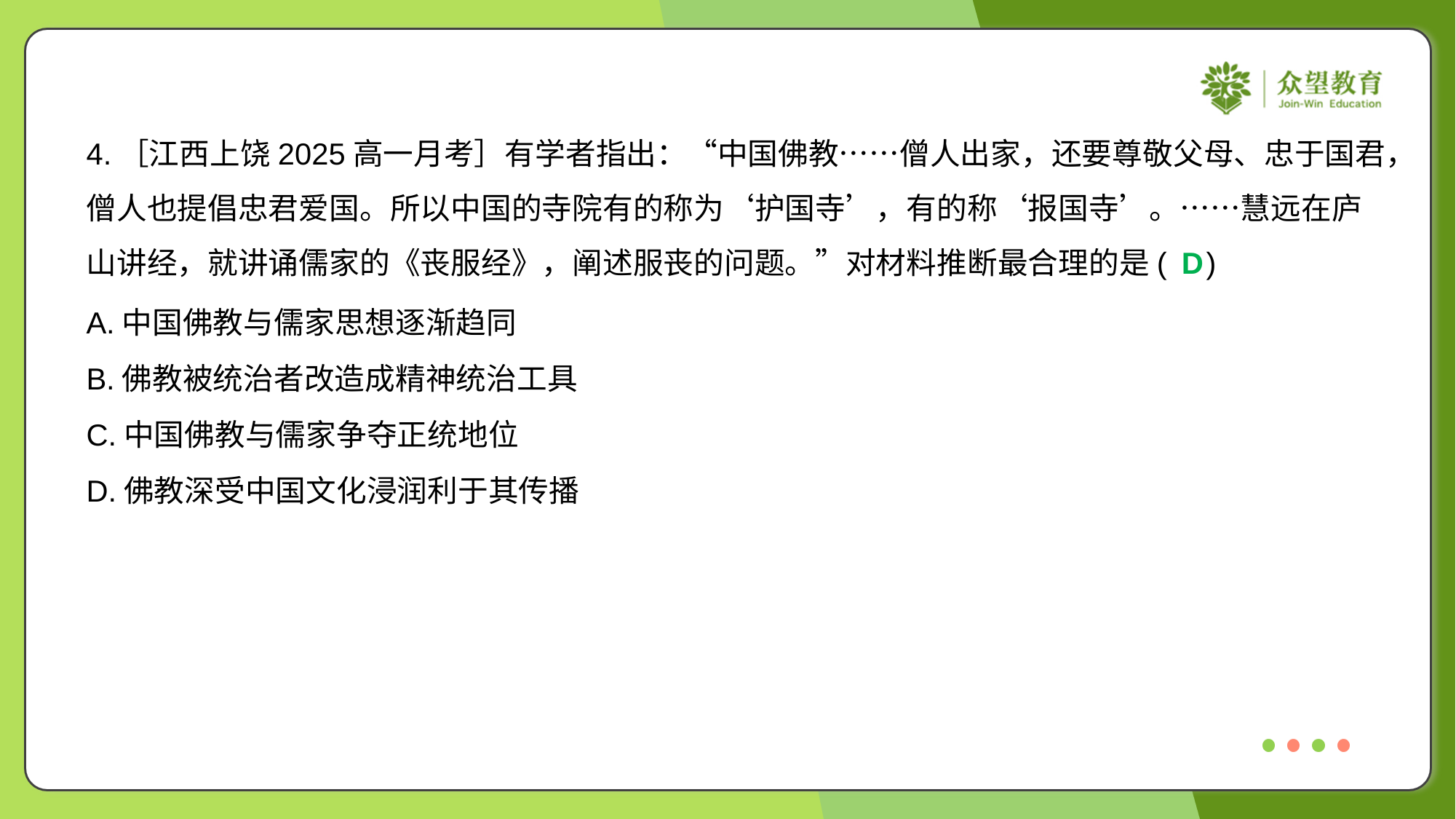

4.［江西上饶2025高一月考］有学者指出：“中国佛教……僧人出家，还要尊敬父母、忠于国君，
僧人也提倡忠君爱国。所以中国的寺院有的称为‘护国寺’，有的称‘报国寺’。……慧远在庐
山讲经，就讲诵儒家的《丧服经》，阐述服丧的问题。”对材料推断最合理的是(     )
D
A.中国佛教与儒家思想逐渐趋同
B.佛教被统治者改造成精神统治工具
C.中国佛教与儒家争夺正统地位
D.佛教深受中国文化浸润利于其传播